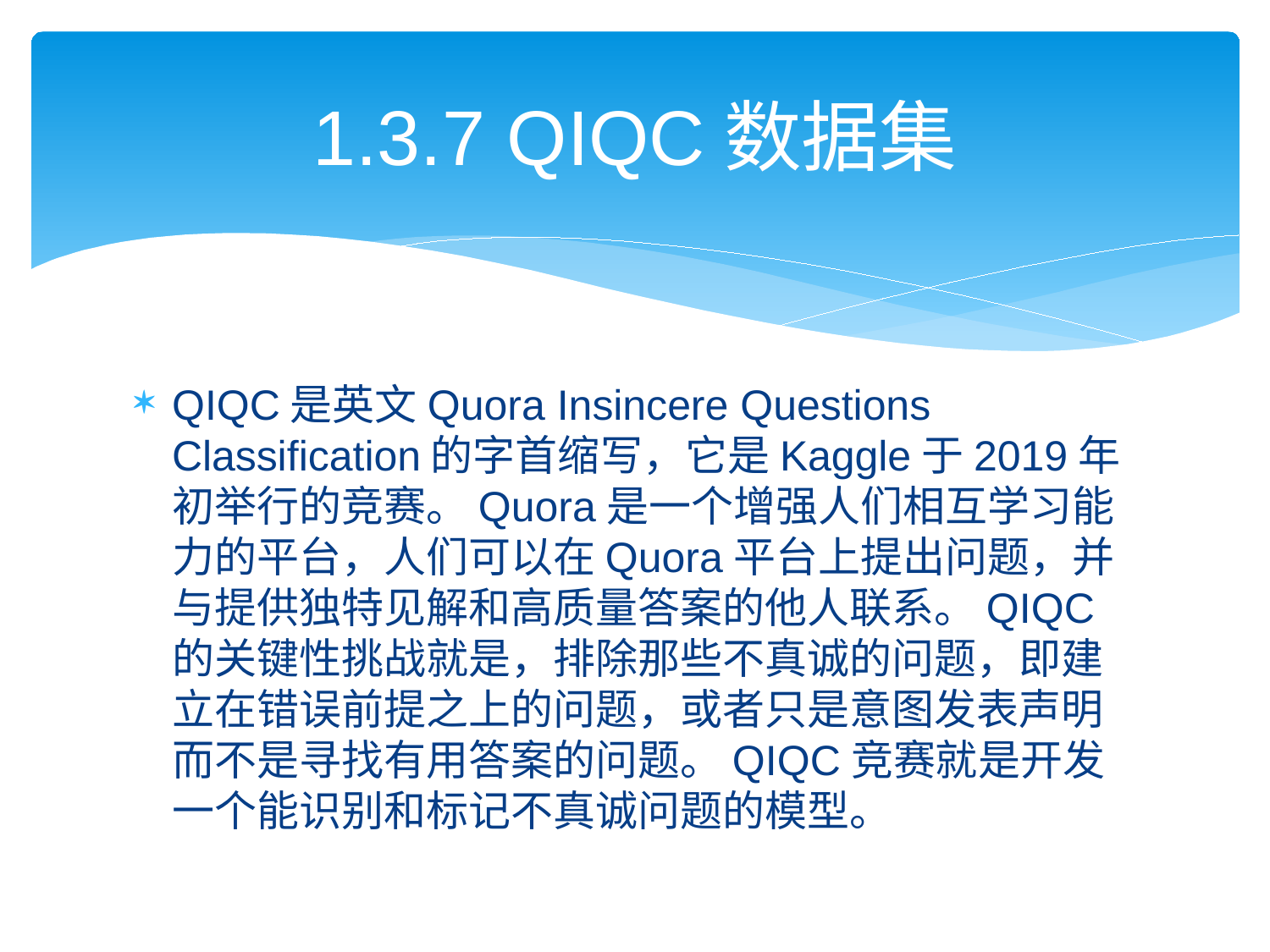

# 1.3.7 QIQC数据集
QIQC是英文Quora Insincere Questions Classification的字首缩写，它是Kaggle于2019年初举行的竞赛。Quora是一个增强人们相互学习能力的平台，人们可以在Quora平台上提出问题，并与提供独特见解和高质量答案的他人联系。QIQC的关键性挑战就是，排除那些不真诚的问题，即建立在错误前提之上的问题，或者只是意图发表声明而不是寻找有用答案的问题。QIQC竞赛就是开发一个能识别和标记不真诚问题的模型。